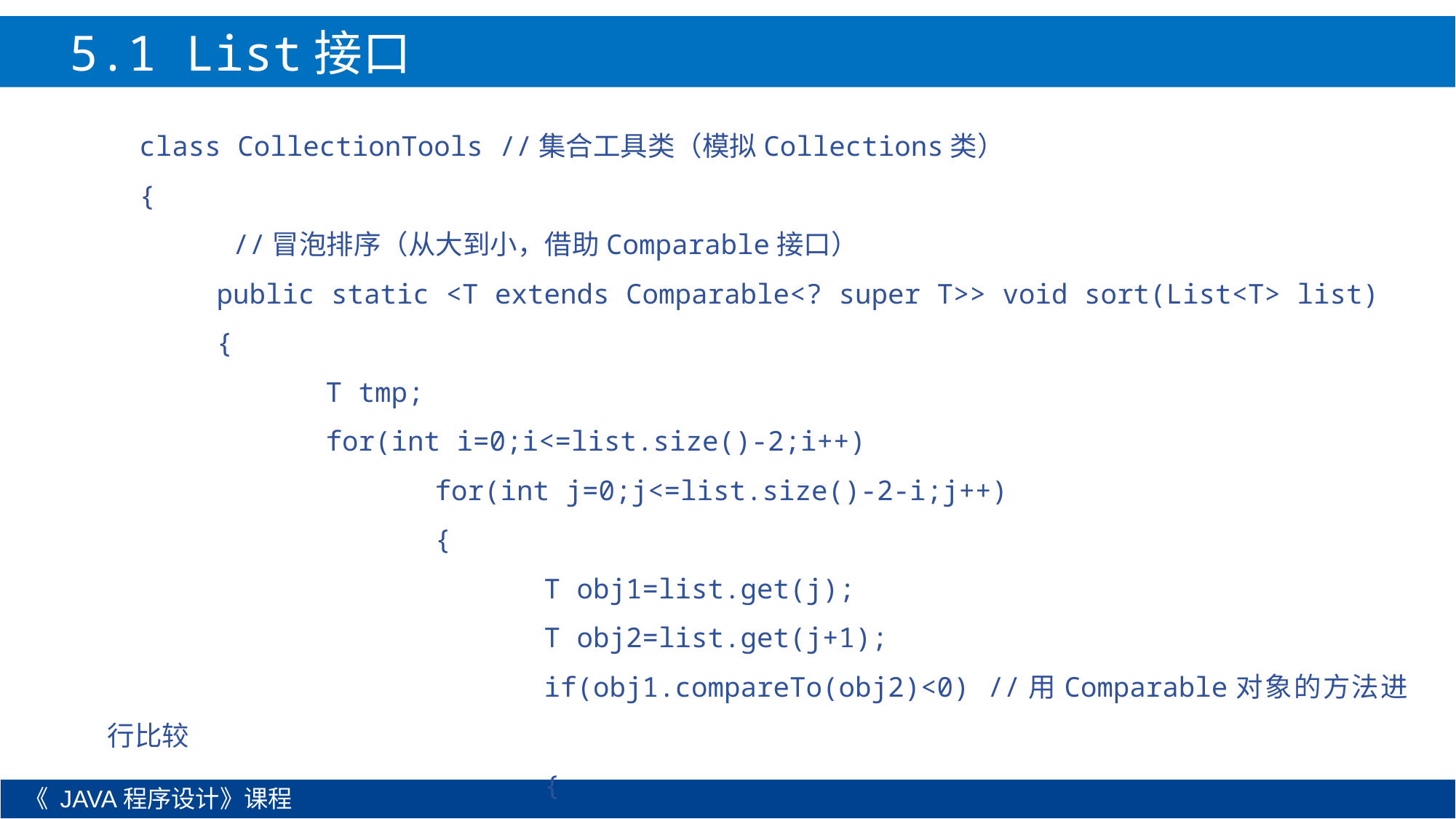

5.1 List接口
class CollectionTools //集合工具类（模拟Collections类）
{
	 //冒泡排序（从大到小，借助Comparable接口）
	public static <T extends Comparable<? super T>> void sort(List<T> list)
	{
		T tmp;
		for(int i=0;i<=list.size()-2;i++)
			for(int j=0;j<=list.size()-2-i;j++)
			{
				T obj1=list.get(j);
				T obj2=list.get(j+1);
				if(obj1.compareTo(obj2)<0) //用Comparable对象的方法进行比较
				{
《 JAVA程序设计》课程